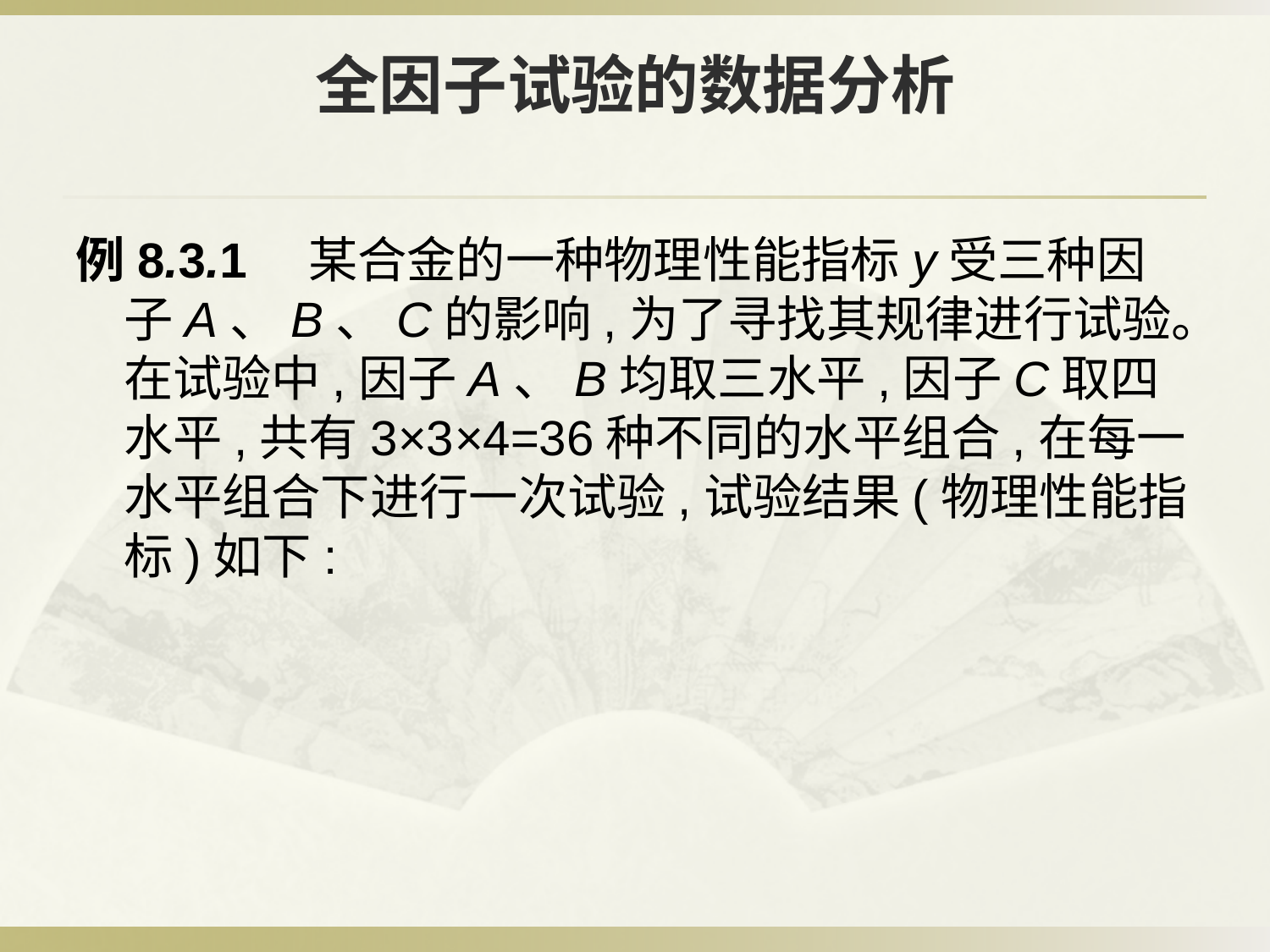

# 全因子试验的数据分析
例8.3.1　某合金的一种物理性能指标y受三种因子A、B、C的影响,为了寻找其规律进行试验。在试验中,因子A、B均取三水平,因子C取四水平,共有3×3×4=36种不同的水平组合,在每一水平组合下进行一次试验,试验结果(物理性能指标)如下: